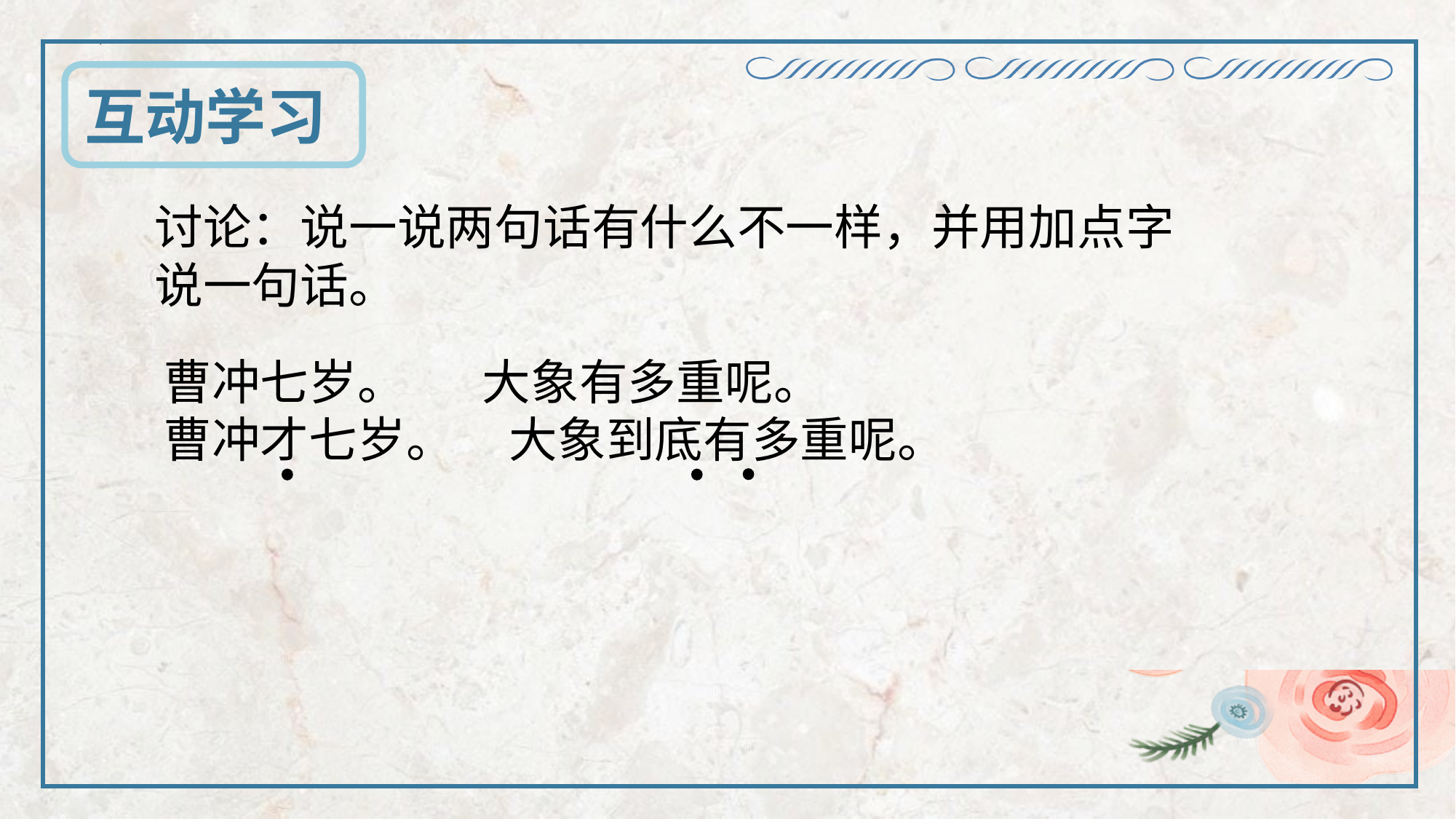

互动学习
讨论：说一说两句话有什么不一样，并用加点字
说一句话。
曹冲七岁。       大象有多重呢。
曹冲才七岁。     大象到底有多重呢。